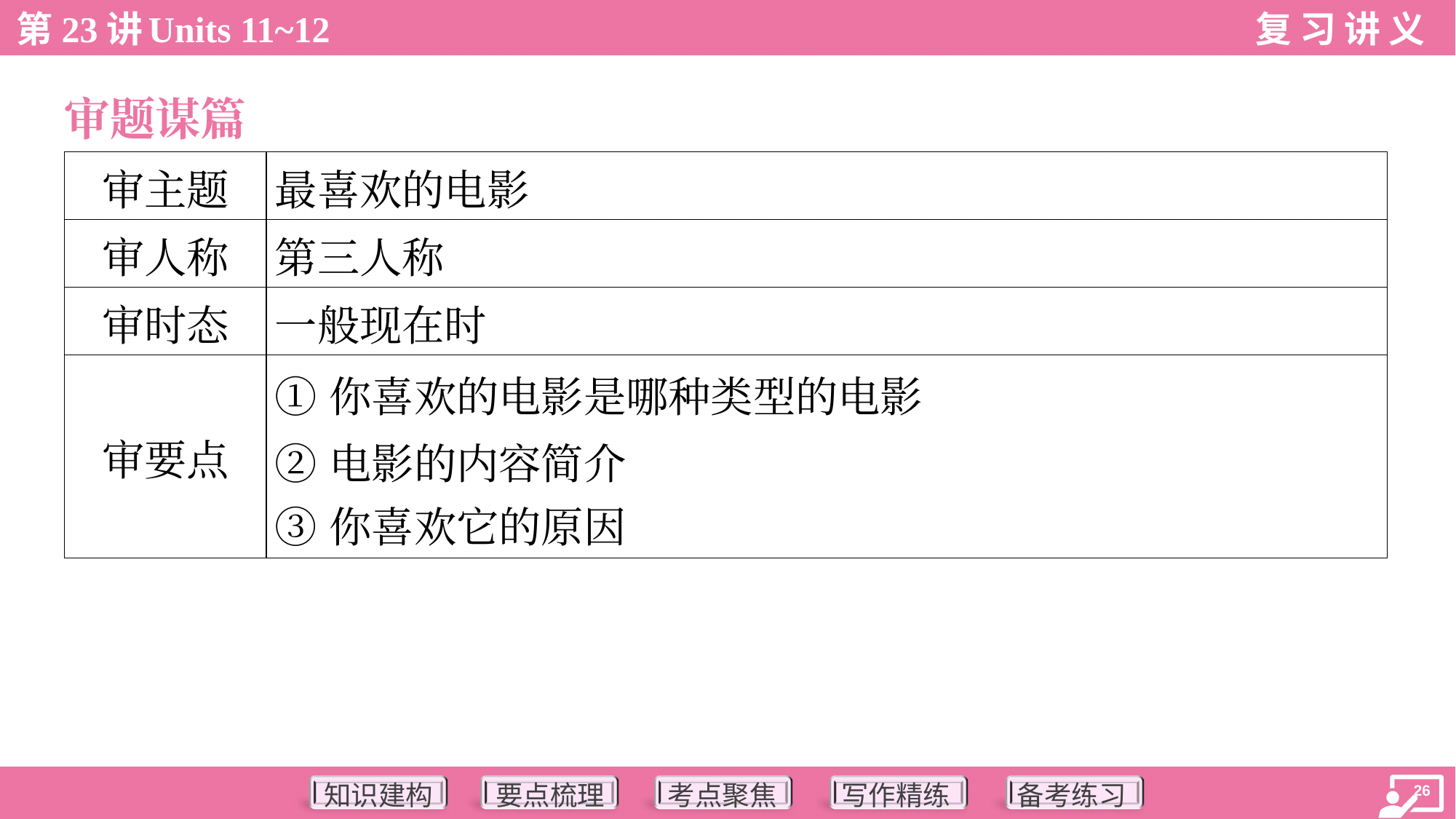

审题谋篇
| 审主题 | 最喜欢的电影 |
| --- | --- |
| 审人称 | 第三人称 |
| 审时态 | 一般现在时 |
| 审要点 | ①你喜欢的电影是哪种类型的电影 ②电影的内容简介 ③你喜欢它的原因 |